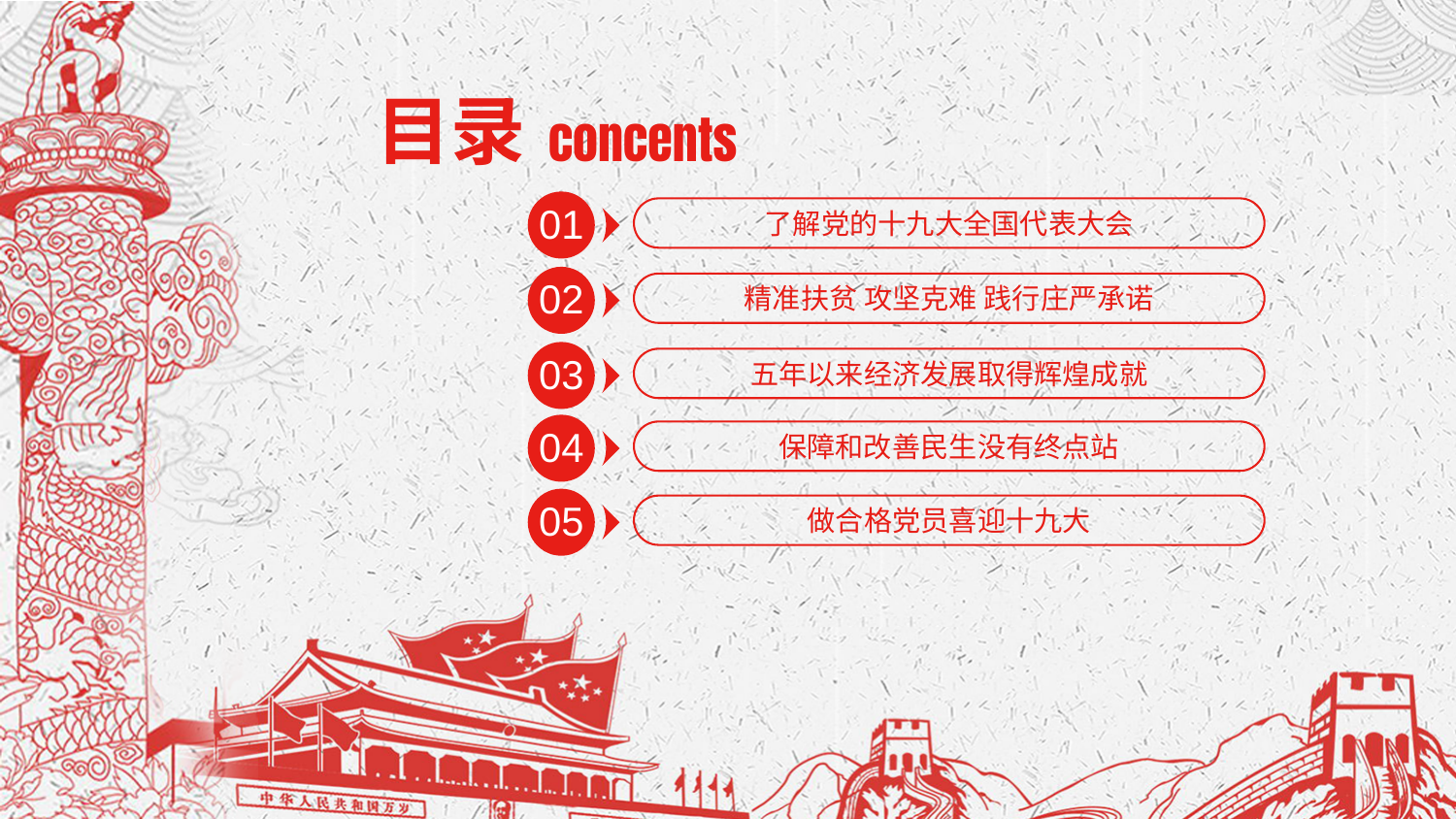

目录
concents

01
了解党的十九大全国代表大会

02
精准扶贫 攻坚克难 践行庄严承诺

03
五年以来经济发展取得辉煌成就

04
保障和改善民生没有终点站

05
做合格党员喜迎十九大